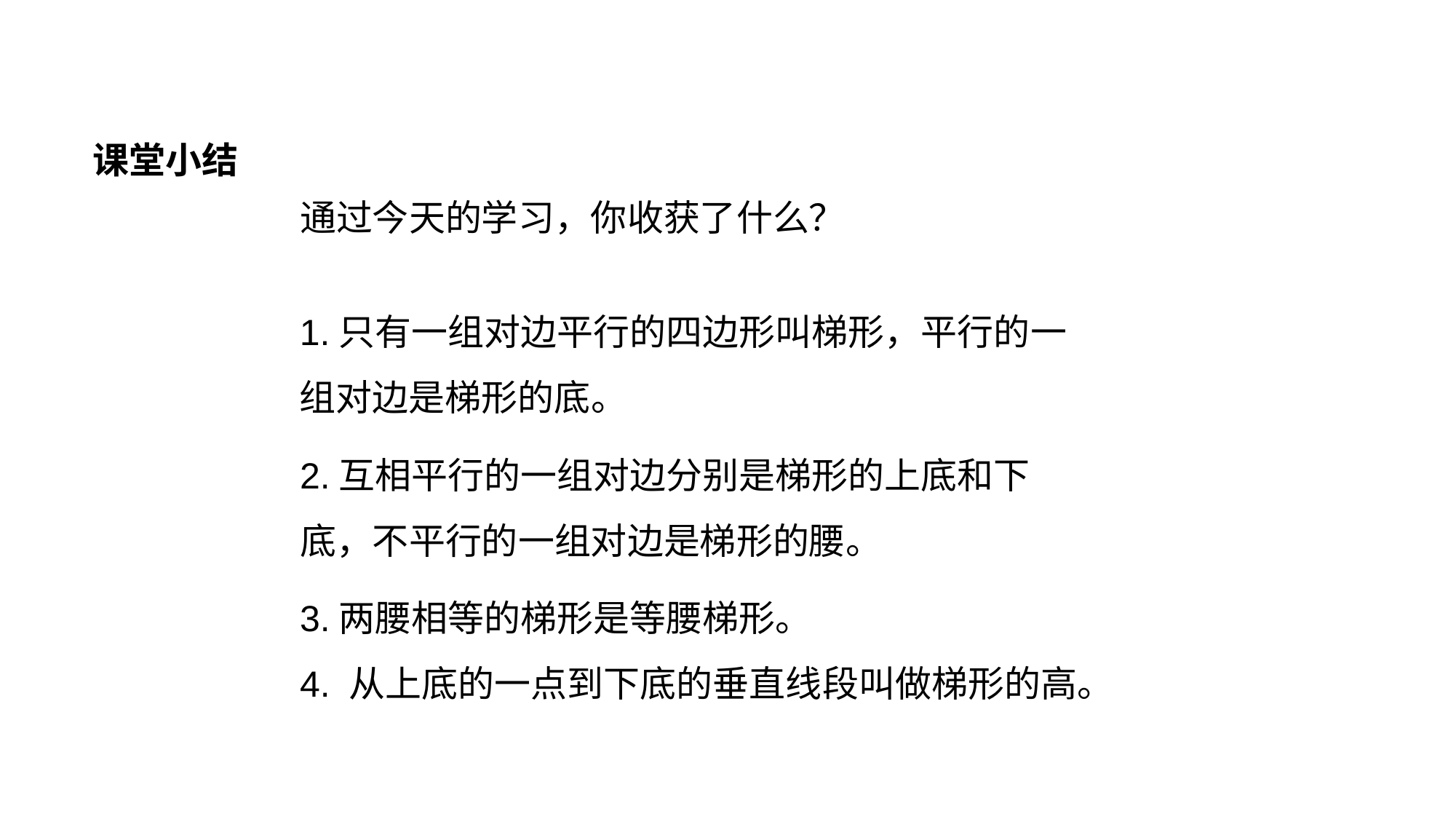

课堂小结
通过今天的学习，你收获了什么？
1.只有一组对边平行的四边形叫梯形，平行的一组对边是梯形的底。
2.互相平行的一组对边分别是梯形的上底和下底，不平行的一组对边是梯形的腰。
3.两腰相等的梯形是等腰梯形。
4. 从上底的一点到下底的垂直线段叫做梯形的高。